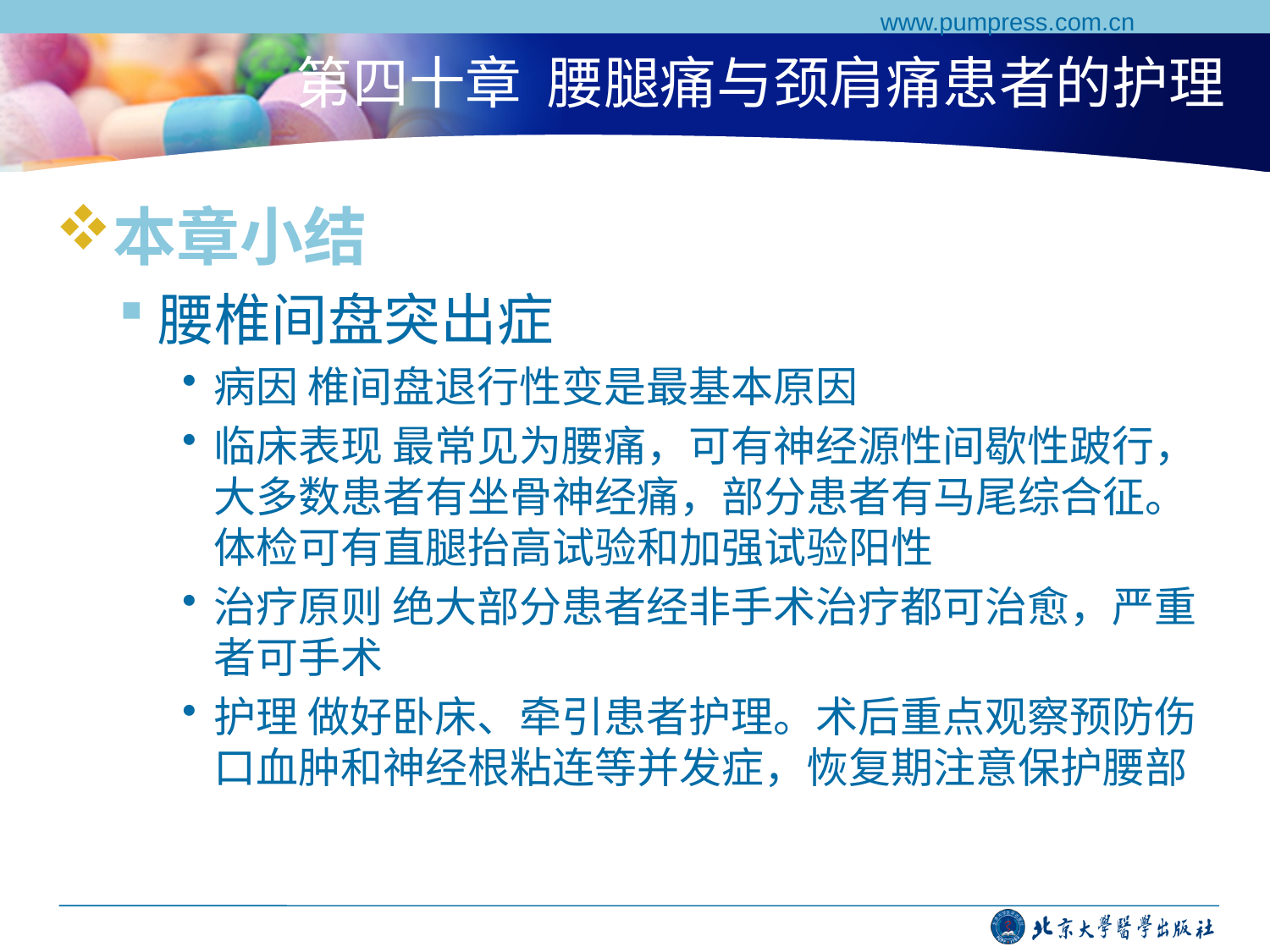

www.pumpress.com.cn
# 第四十章  腰腿痛与颈肩痛患者的护理
本章小结
腰椎间盘突出症
病因 椎间盘退行性变是最基本原因
临床表现 最常见为腰痛，可有神经源性间歇性跛行，大多数患者有坐骨神经痛，部分患者有马尾综合征。体检可有直腿抬高试验和加强试验阳性
治疗原则 绝大部分患者经非手术治疗都可治愈，严重者可手术
护理 做好卧床、牵引患者护理。术后重点观察预防伤口血肿和神经根粘连等并发症，恢复期注意保护腰部